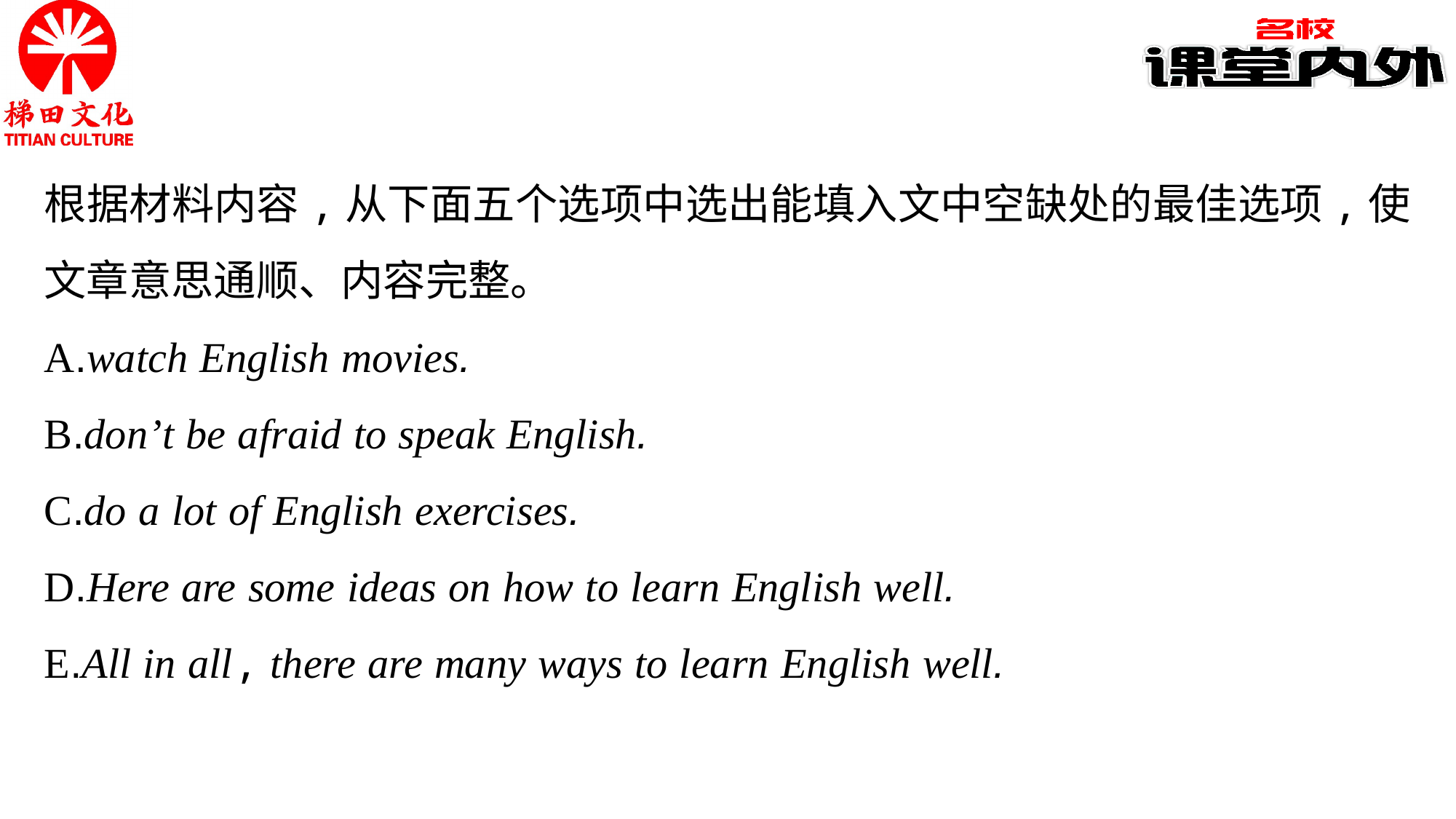

根据材料内容,从下面五个选项中选出能填入文中空缺处的最佳选项,使文章意思通顺、内容完整。
A.watch English movies.
B.don’t be afraid to speak English.
C.do a lot of English exercises.
D.Here are some ideas on how to learn English well.
E.All in all, there are many ways to learn English well.